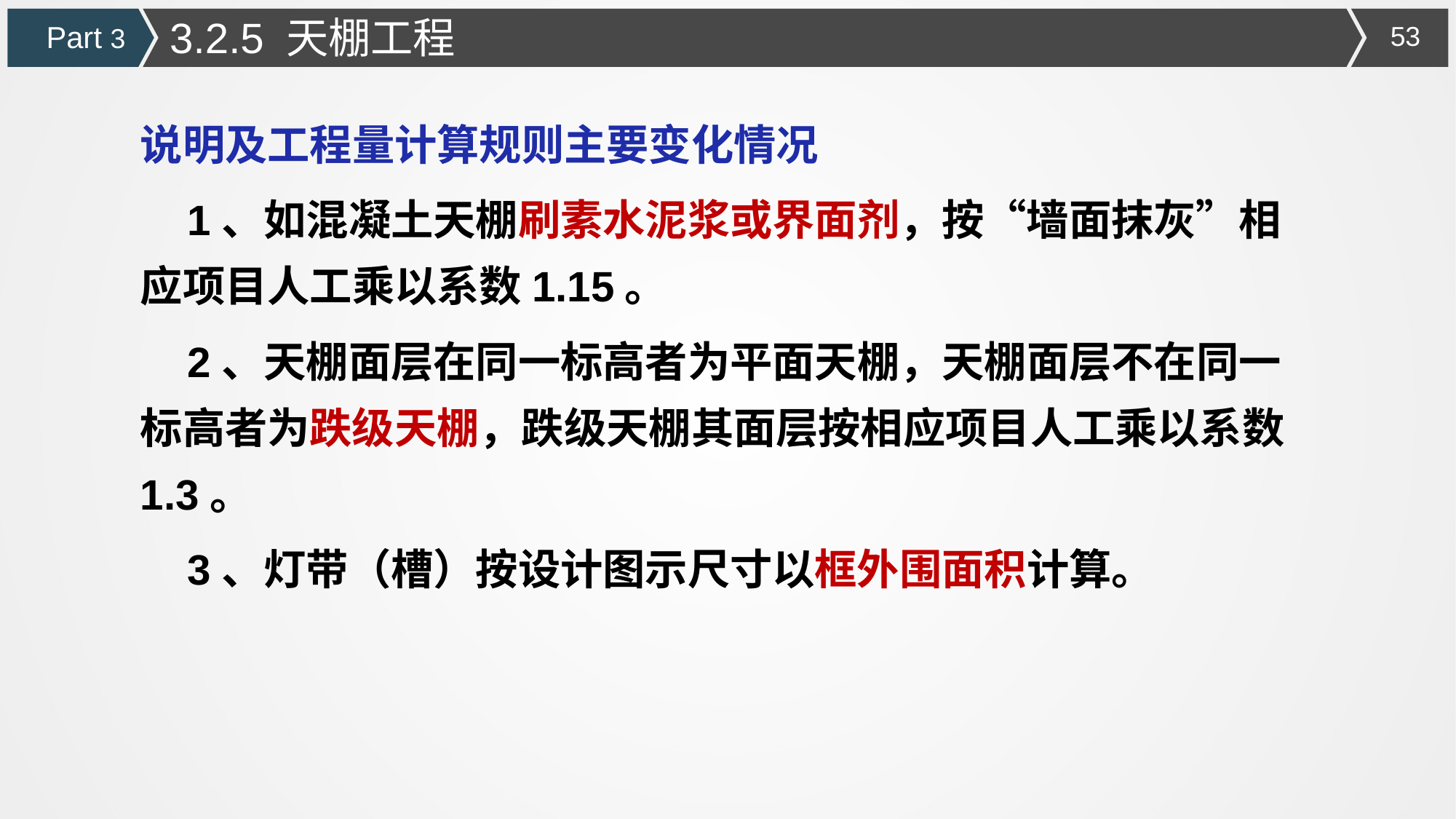

3.2.5 天棚工程
Part 3
说明及工程量计算规则主要变化情况
    1、如混凝土天棚刷素水泥浆或界面剂，按“墙面抹灰”相应项目人工乘以系数1.15。
    2、天棚面层在同一标高者为平面天棚，天棚面层不在同一标高者为跌级天棚，跌级天棚其面层按相应项目人工乘以系数1.3。
    3、灯带（槽）按设计图示尺寸以框外围面积计算。